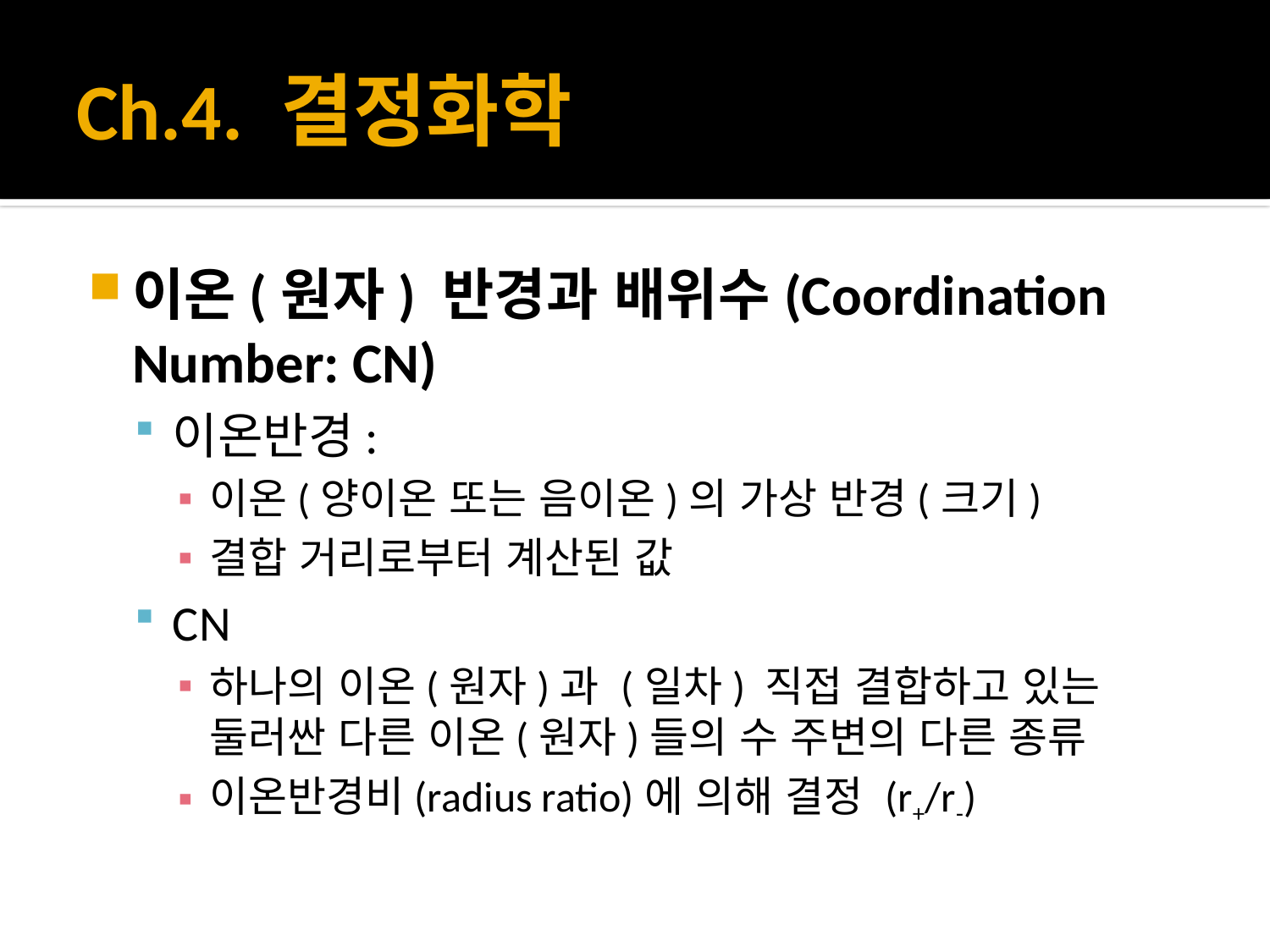

# Ch.4. 결정화학
이온(원자) 반경과 배위수(Coordination Number: CN)
이온반경:
이온(양이온 또는 음이온)의 가상 반경(크기)
결합 거리로부터 계산된 값
CN
하나의 이온(원자)과 (일차) 직접 결합하고 있는 둘러싼 다른 이온(원자)들의 수 주변의 다른 종류
이온반경비(radius ratio)에 의해 결정 (r+/r-)